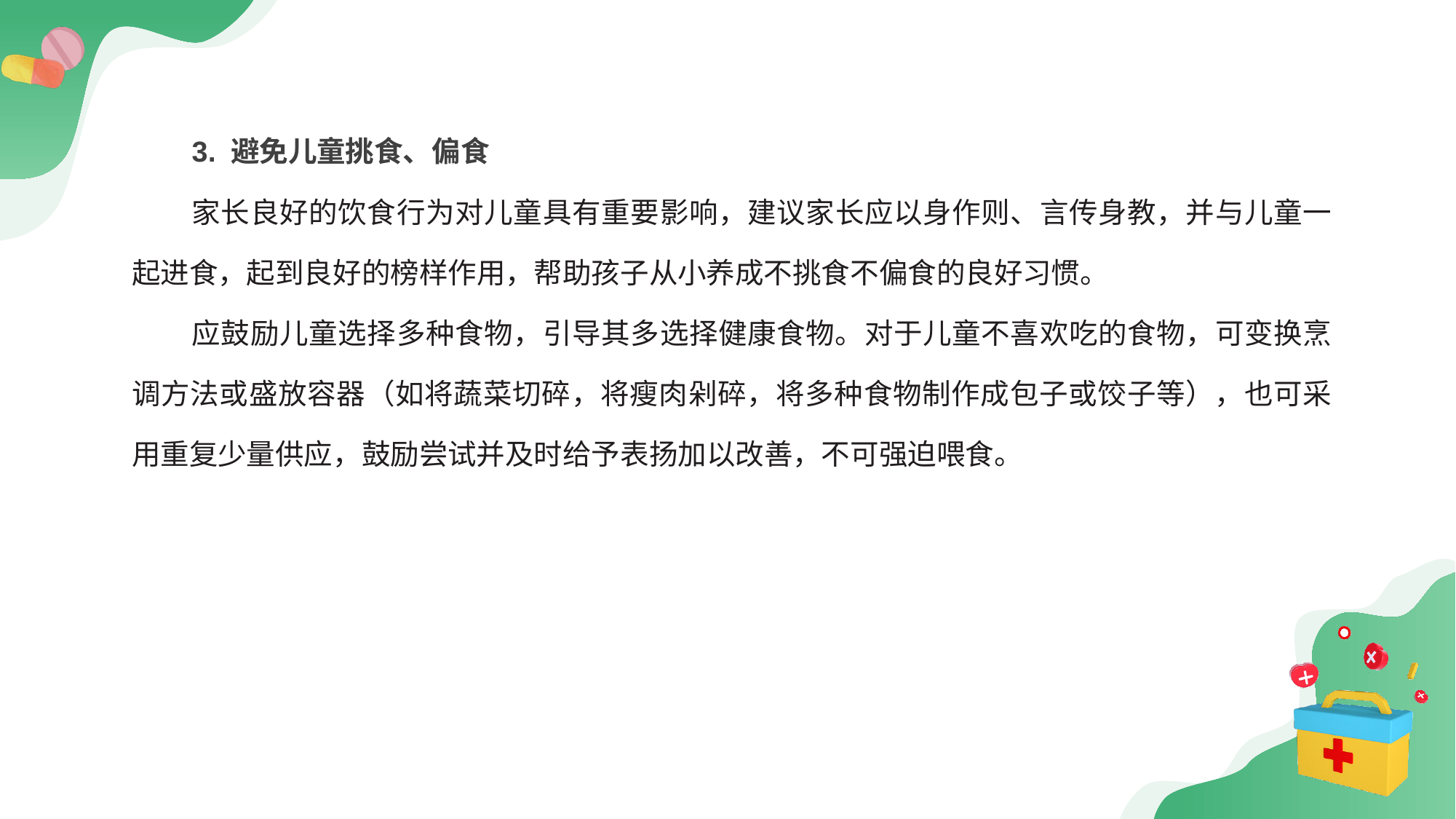

3. 避免儿童挑食、偏食
家长良好的饮食行为对儿童具有重要影响，建议家长应以身作则、言传身教，并与儿童一起进食，起到良好的榜样作用，帮助孩子从小养成不挑食不偏食的良好习惯。
应鼓励儿童选择多种食物，引导其多选择健康食物。对于儿童不喜欢吃的食物，可变换烹调方法或盛放容器（如将蔬菜切碎，将瘦肉剁碎，将多种食物制作成包子或饺子等），也可采用重复少量供应，鼓励尝试并及时给予表扬加以改善，不可强迫喂食。